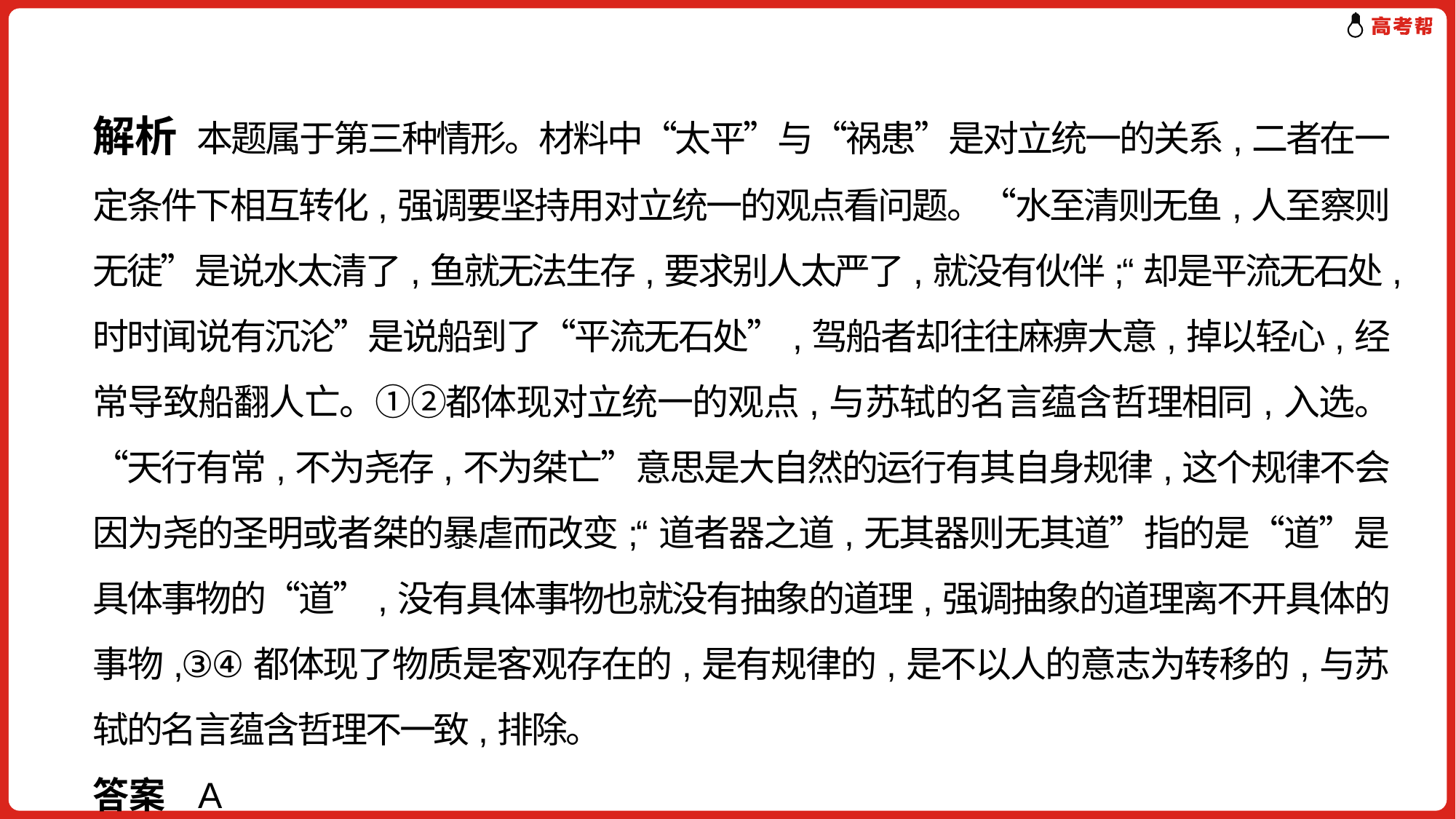

解析  本题属于第三种情形。材料中“太平”与“祸患”是对立统一的关系,二者在一定条件下相互转化,强调要坚持用对立统一的观点看问题。“水至清则无鱼,人至察则无徒”是说水太清了,鱼就无法生存,要求别人太严了,就没有伙伴;“却是平流无石处,时时闻说有沉沦”是说船到了“平流无石处”,驾船者却往往麻痹大意,掉以轻心,经常导致船翻人亡。①②都体现对立统一的观点,与苏轼的名言蕴含哲理相同,入选。“天行有常,不为尧存,不为桀亡”意思是大自然的运行有其自身规律,这个规律不会因为尧的圣明或者桀的暴虐而改变;“道者器之道,无其器则无其道”指的是“道”是具体事物的“道”,没有具体事物也就没有抽象的道理,强调抽象的道理离不开具体的事物,③④都体现了物质是客观存在的,是有规律的,是不以人的意志为转移的,与苏轼的名言蕴含哲理不一致,排除。
答案   A